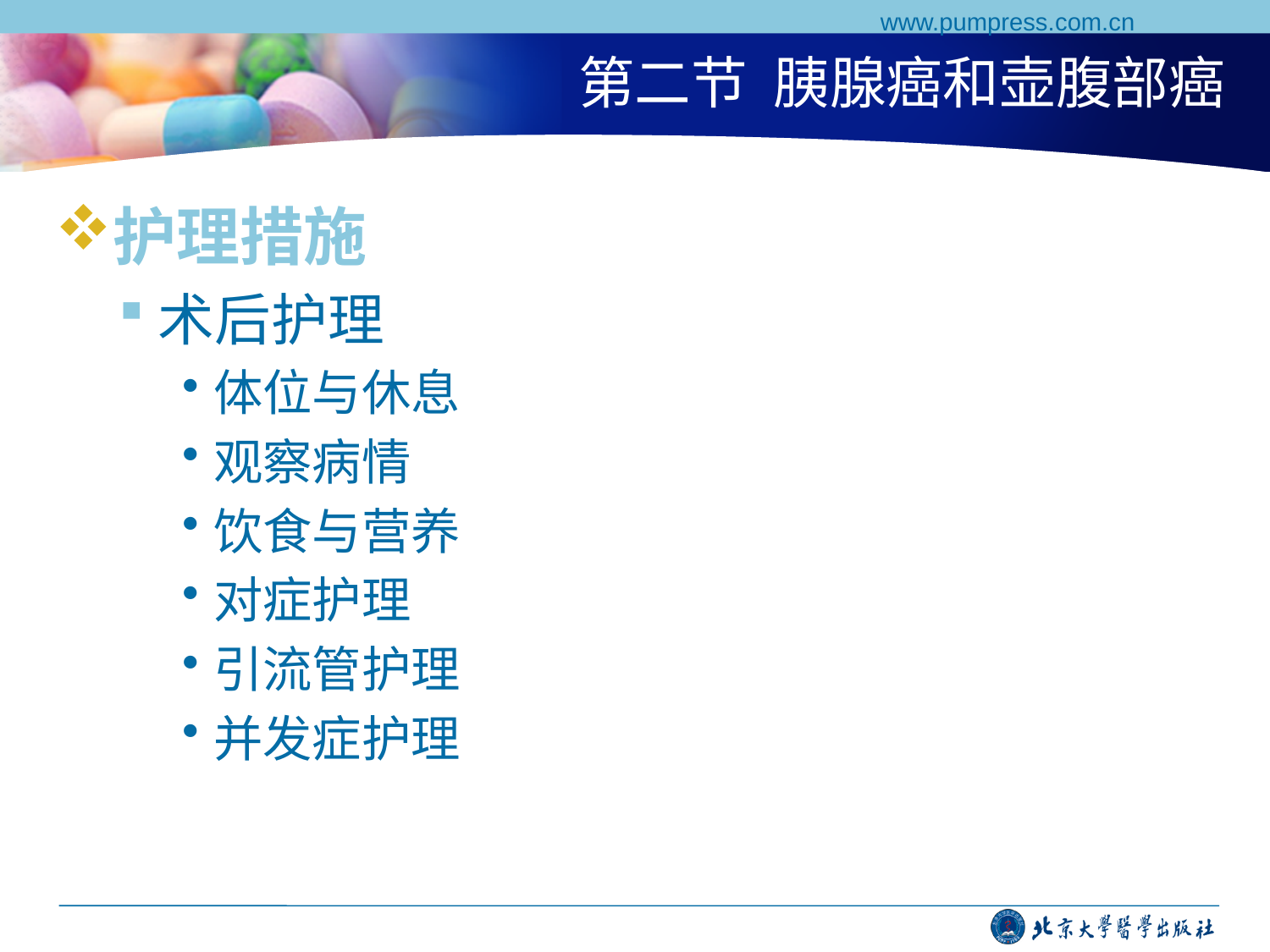

www.pumpress.com.cn
# 第二节  胰腺癌和壶腹部癌
护理措施
术后护理
体位与休息
观察病情
饮食与营养
对症护理
引流管护理
并发症护理